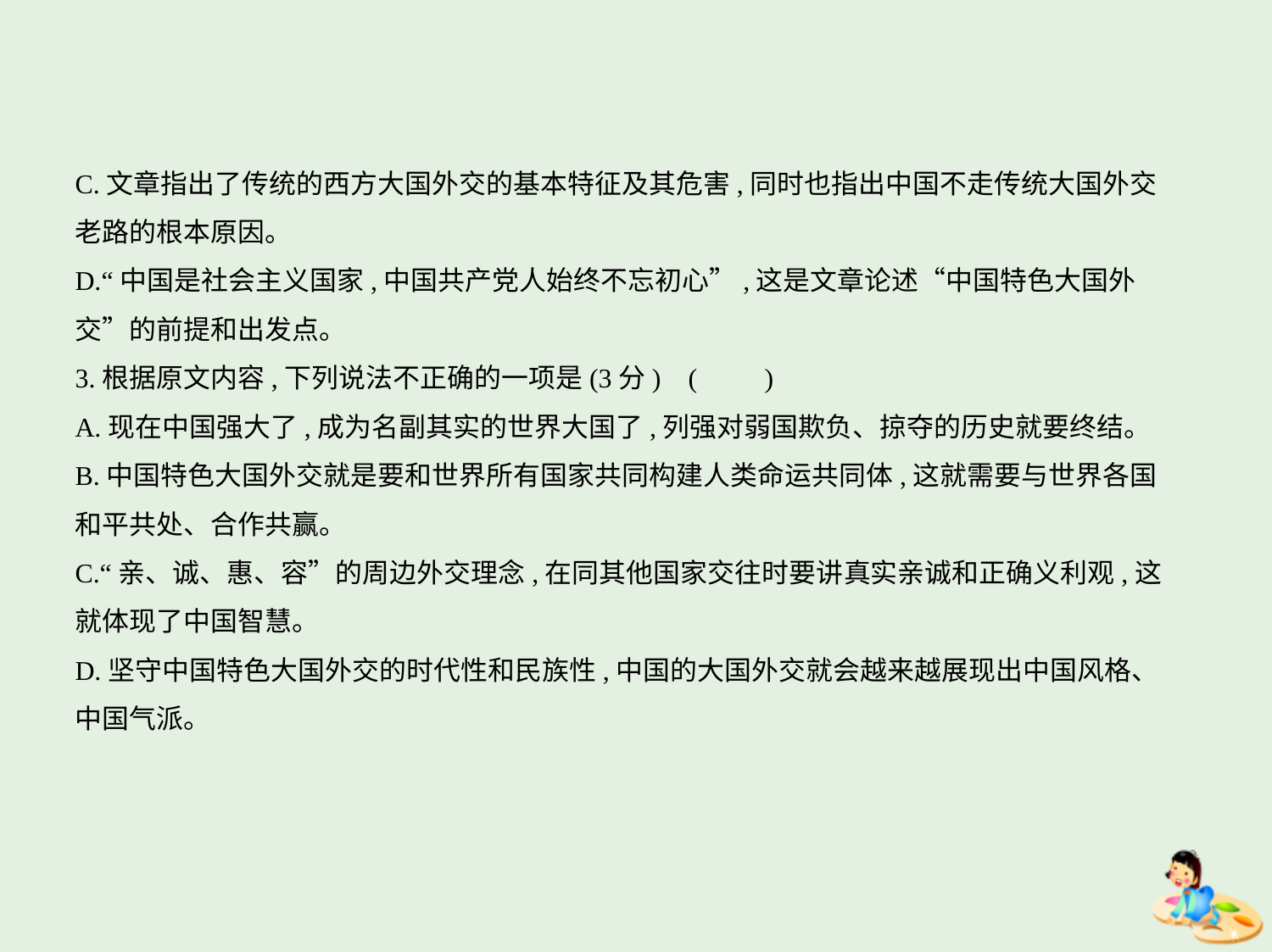

C.文章指出了传统的西方大国外交的基本特征及其危害,同时也指出中国不走传统大国外交
老路的根本原因。
D.“中国是社会主义国家,中国共产党人始终不忘初心”,这是文章论述“中国特色大国外
交”的前提和出发点。
3.根据原文内容,下列说法不正确的一项是(3分) (　　)
A.现在中国强大了,成为名副其实的世界大国了,列强对弱国欺负、掠夺的历史就要终结。
B.中国特色大国外交就是要和世界所有国家共同构建人类命运共同体,这就需要与世界各国
和平共处、合作共赢。
C.“亲、诚、惠、容”的周边外交理念,在同其他国家交往时要讲真实亲诚和正确义利观,这
就体现了中国智慧。
D.坚守中国特色大国外交的时代性和民族性,中国的大国外交就会越来越展现出中国风格、
中国气派。